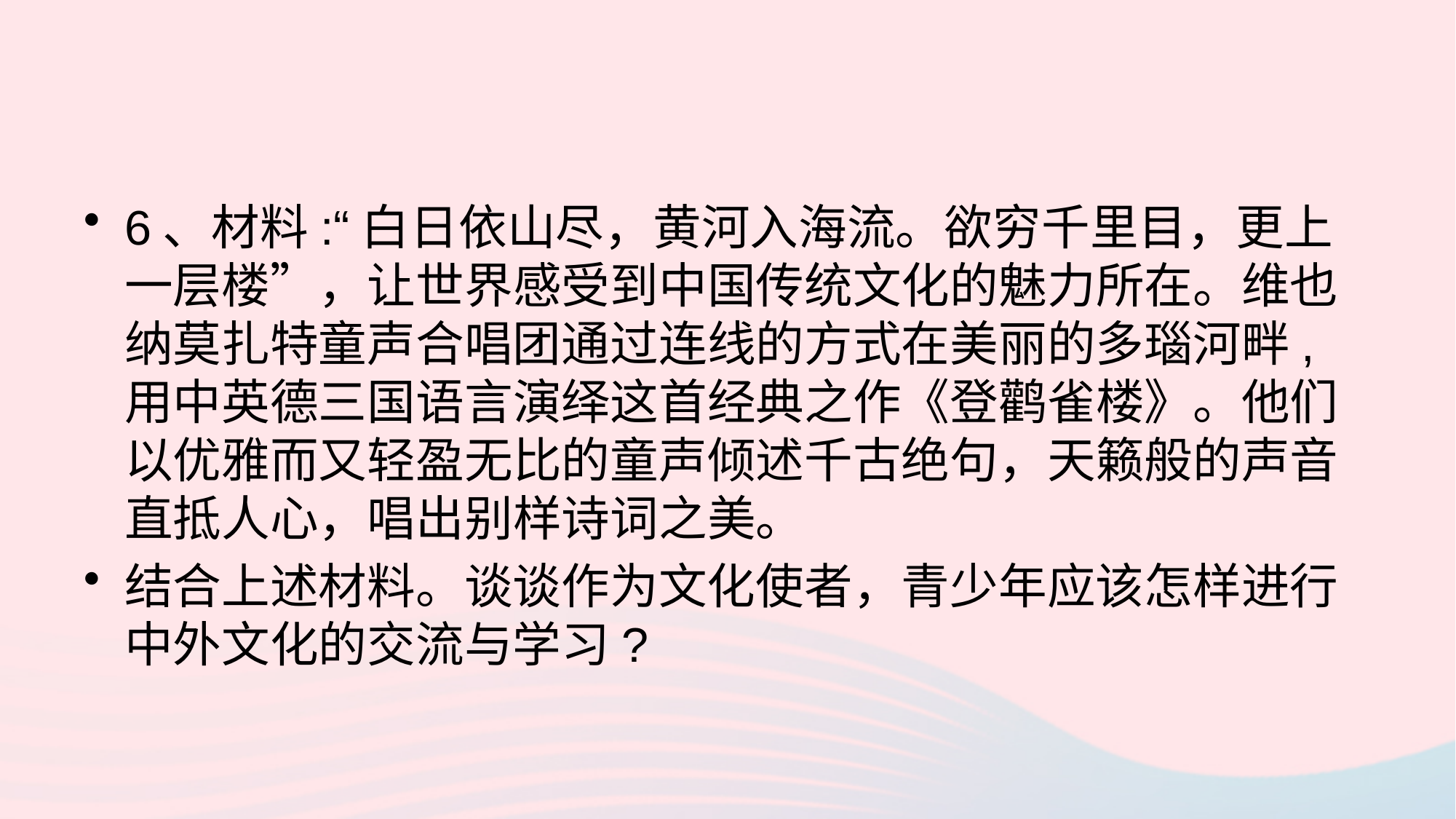

6、材料:“白日依山尽，黄河入海流。欲穷千里目，更上一层楼”，让世界感受到中国传统文化的魅力所在。维也纳莫扎特童声合唱团通过连线的方式在美丽的多瑙河畔,用中英德三国语言演绎这首经典之作《登鹳雀楼》。他们以优雅而又轻盈无比的童声倾述千古绝句，天籁般的声音直抵人心，唱出别样诗词之美。
结合上述材料。谈谈作为文化使者，青少年应该怎样进行中外文化的交流与学习?